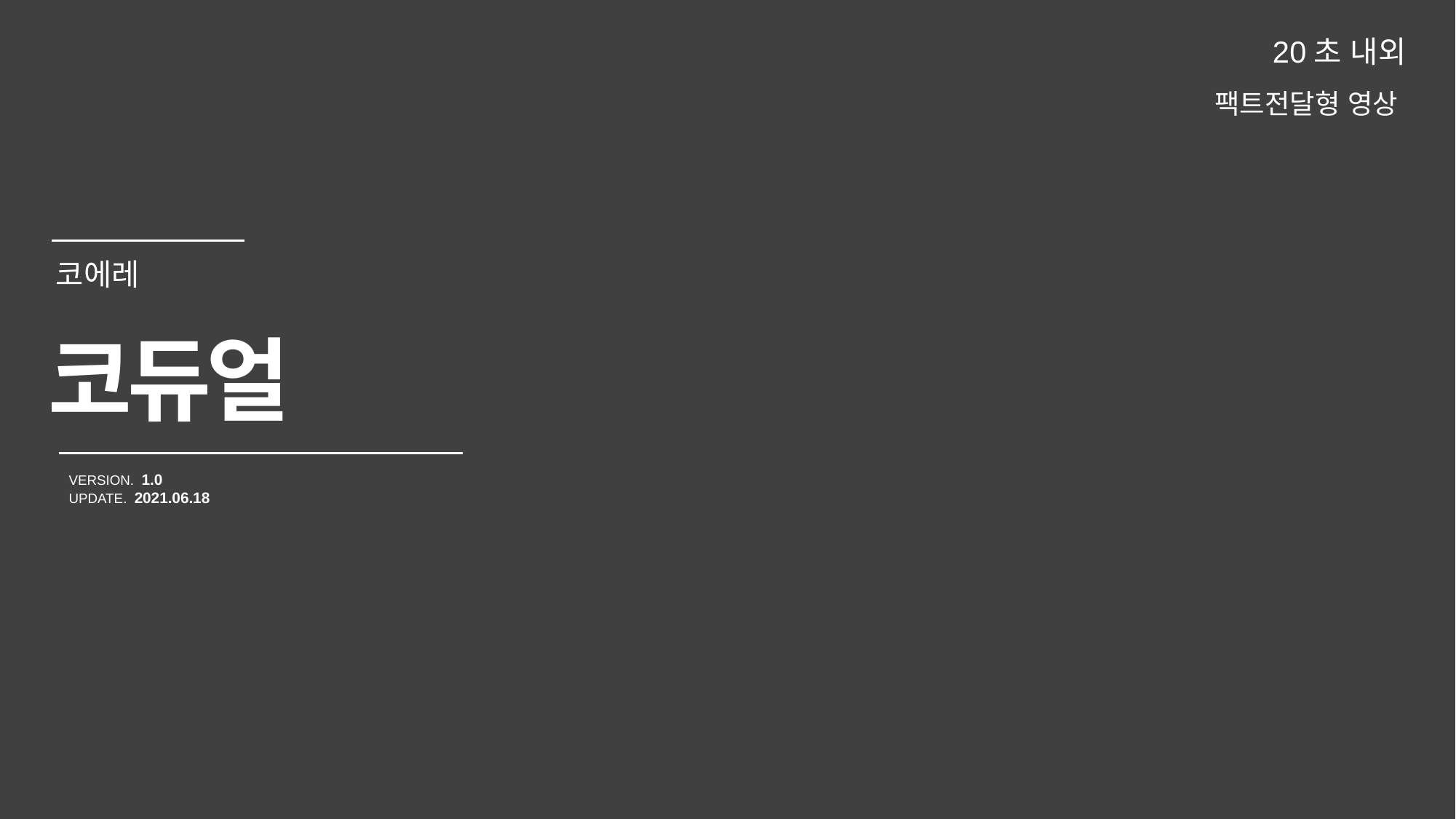

20초 내외
팩트전달형 영상
코듀얼
VERSION.  1.0
UPDATE.  2021.06.18

코에레